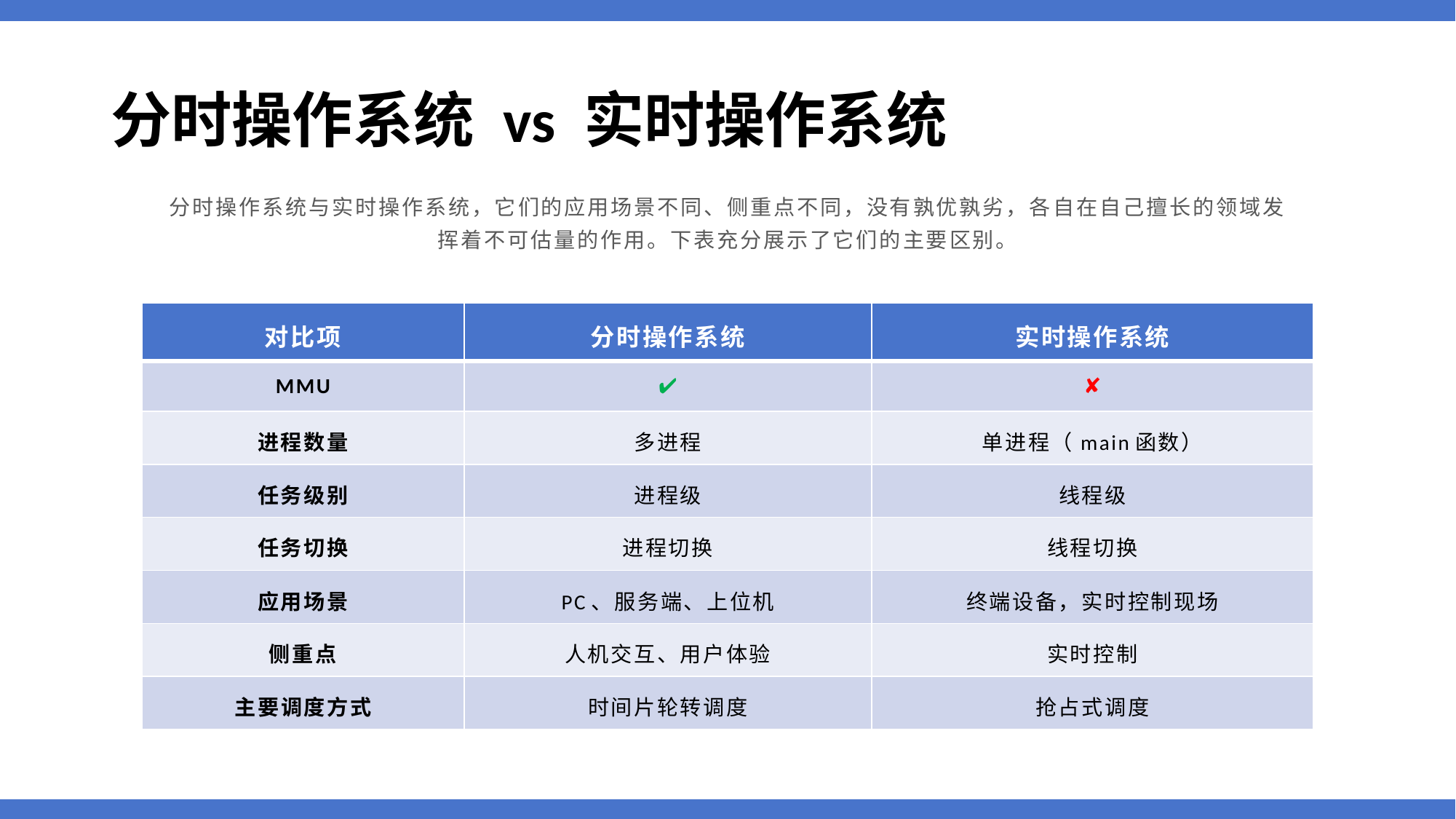

# 分时操作系统 vs 实时操作系统
分时操作系统与实时操作系统，它们的应用场景不同、侧重点不同，没有孰优孰劣，各自在自己擅长的领域发挥着不可估量的作用。下表充分展示了它们的主要区别。
| 对比项 | 分时操作系统 | 实时操作系统 |
| --- | --- | --- |
| MMU | ✔ | ✘ |
| 进程数量 | 多进程 | 单进程（main函数） |
| 任务级别 | 进程级 | 线程级 |
| 任务切换 | 进程切换 | 线程切换 |
| 应用场景 | PC、服务端、上位机 | 终端设备，实时控制现场 |
| 侧重点 | 人机交互、用户体验 | 实时控制 |
| 主要调度方式 | 时间片轮转调度 | 抢占式调度 |